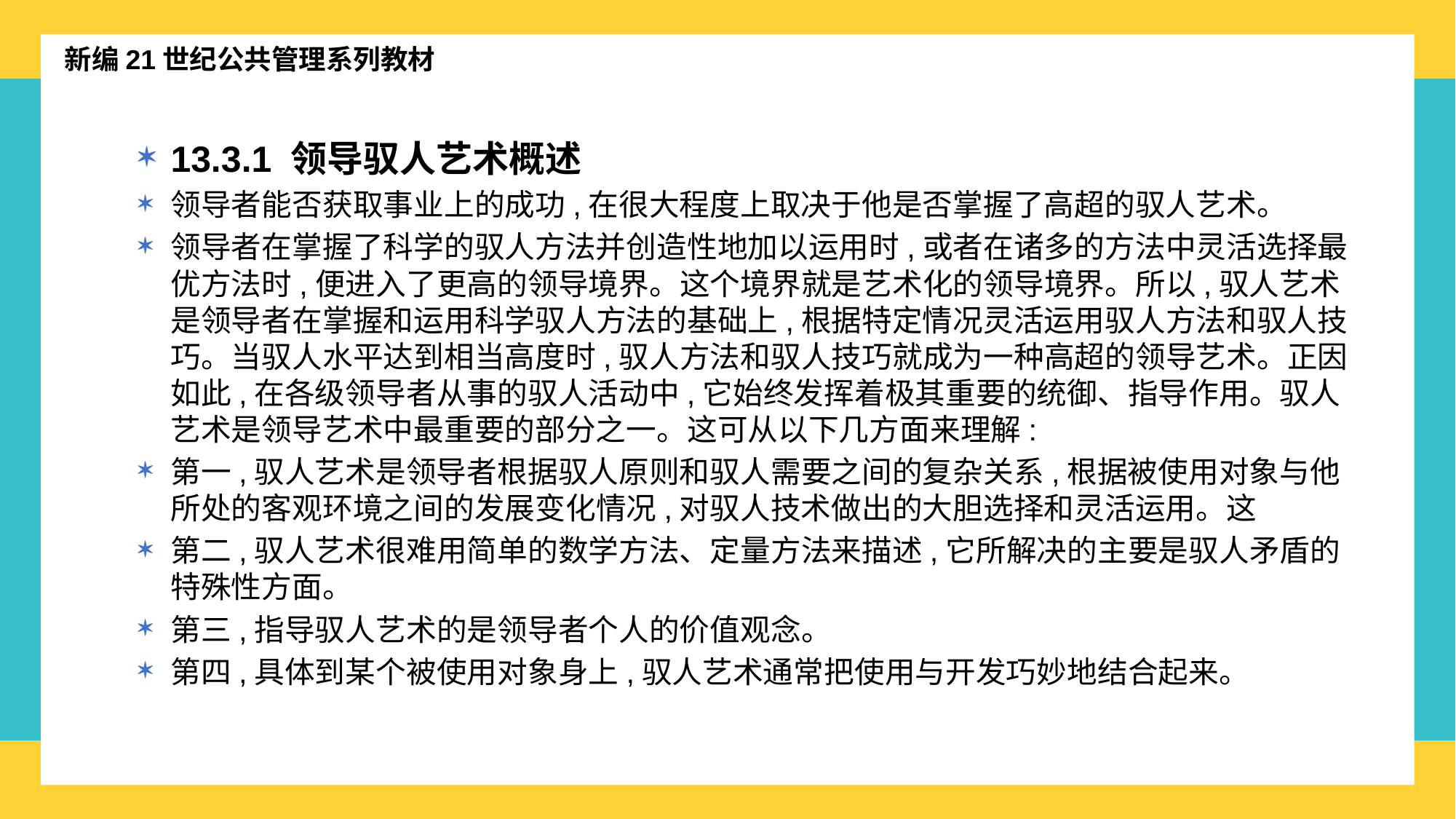

新编21世纪公共管理系列教材
13.3.1 领导驭人艺术概述
领导者能否获取事业上的成功,在很大程度上取决于他是否掌握了高超的驭人艺术。
领导者在掌握了科学的驭人方法并创造性地加以运用时,或者在诸多的方法中灵活选择最优方法时,便进入了更高的领导境界。这个境界就是艺术化的领导境界。所以,驭人艺术是领导者在掌握和运用科学驭人方法的基础上,根据特定情况灵活运用驭人方法和驭人技巧。当驭人水平达到相当高度时,驭人方法和驭人技巧就成为一种高超的领导艺术。正因如此,在各级领导者从事的驭人活动中,它始终发挥着极其重要的统御、指导作用。驭人艺术是领导艺术中最重要的部分之一。这可从以下几方面来理解:
第一,驭人艺术是领导者根据驭人原则和驭人需要之间的复杂关系,根据被使用对象与他所处的客观环境之间的发展变化情况,对驭人技术做出的大胆选择和灵活运用。这
第二,驭人艺术很难用简单的数学方法、定量方法来描述,它所解决的主要是驭人矛盾的特殊性方面。
第三,指导驭人艺术的是领导者个人的价值观念。
第四,具体到某个被使用对象身上,驭人艺术通常把使用与开发巧妙地结合起来。